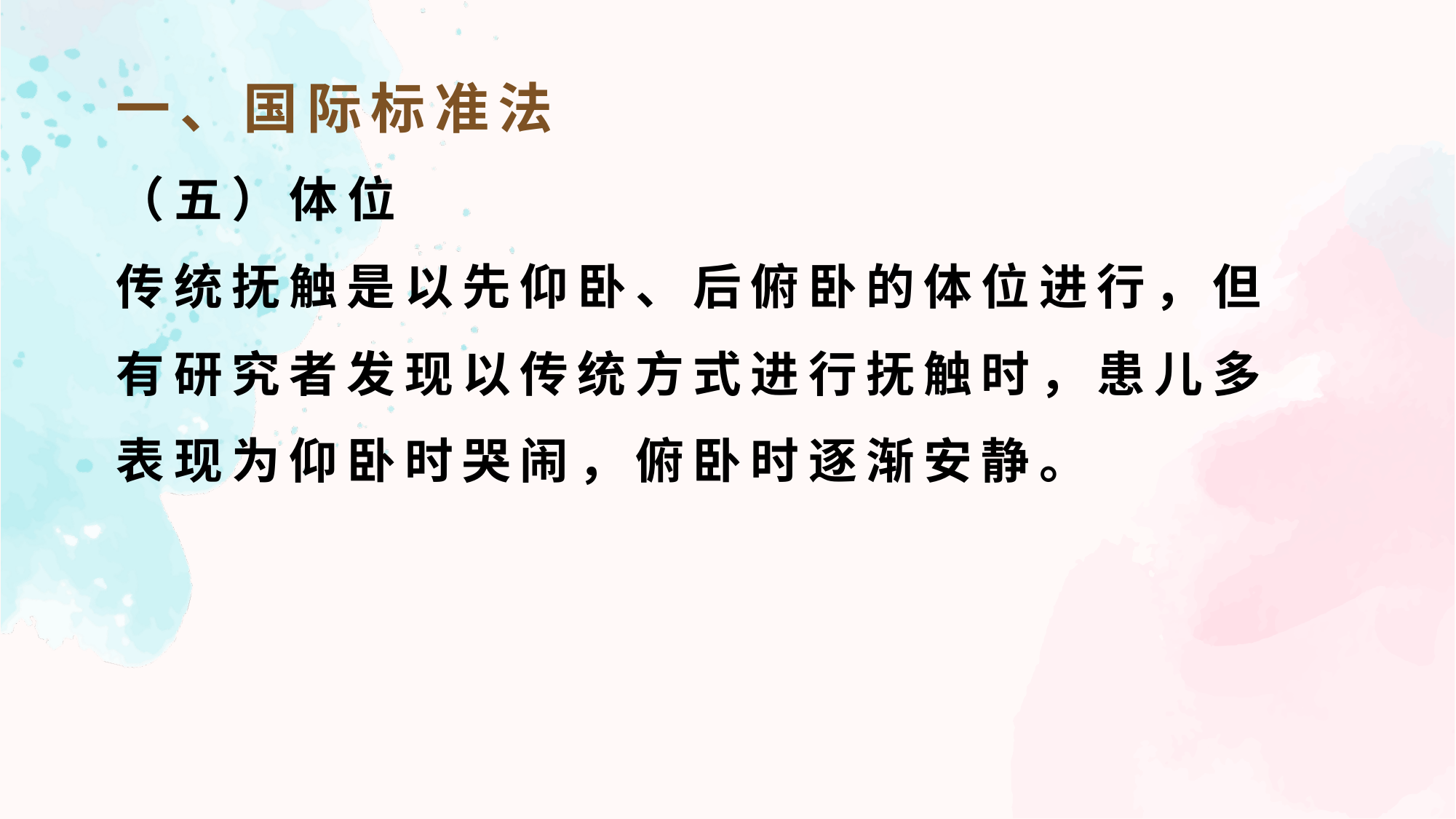

一、国际标准法
（五）体位
传统抚触是以先仰卧、后俯卧的体位进行，但有研究者发现以传统方式进行抚触时，患儿多表现为仰卧时哭闹，俯卧时逐渐安静。